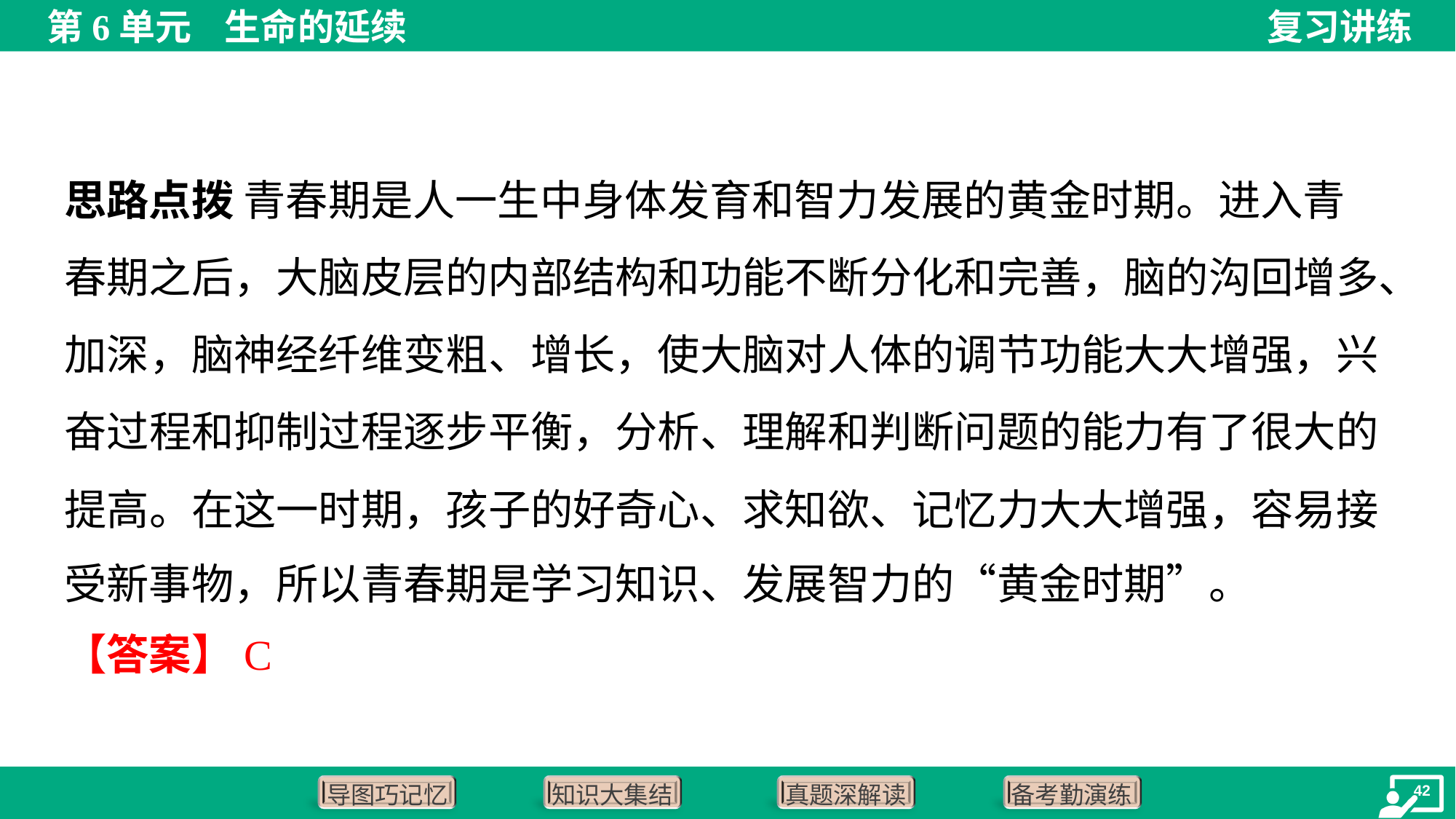

思路点拨 青春期是人一生中身体发育和智力发展的黄金时期。进入青
春期之后，大脑皮层的内部结构和功能不断分化和完善，脑的沟回增多、
加深，脑神经纤维变粗、增长，使大脑对人体的调节功能大大增强，兴
奋过程和抑制过程逐步平衡，分析、理解和判断问题的能力有了很大的
提高。在这一时期，孩子的好奇心、求知欲、记忆力大大增强，容易接
受新事物，所以青春期是学习知识、发展智力的“黄金时期”。
【答案】C